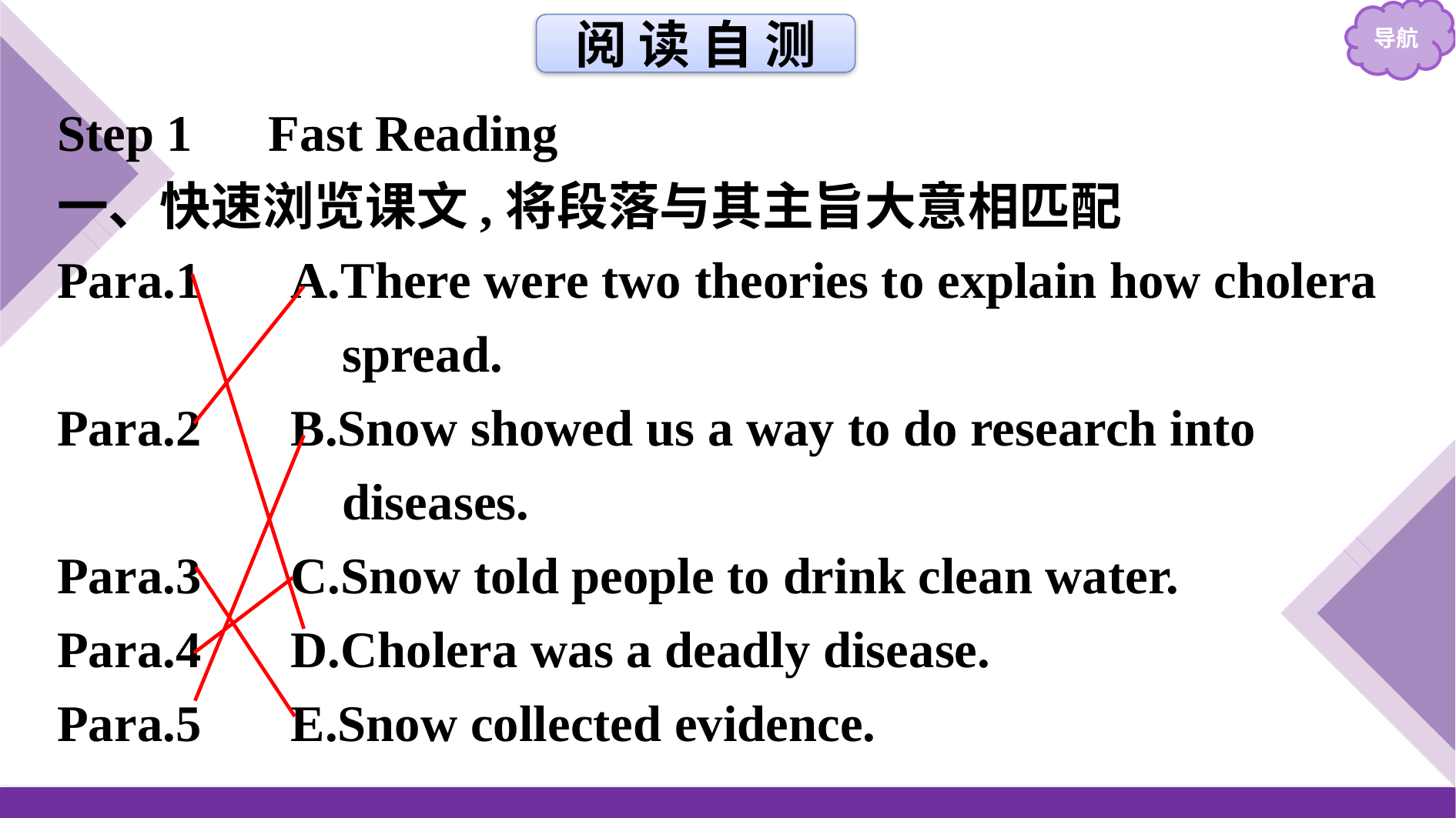

阅 读 自 测
Step 1　Fast Reading
一、快速浏览课文,将段落与其主旨大意相匹配
Para.1　	A.There were two theories to explain how cholera 		    spread.
Para.2	B.Snow showed us a way to do research into 	 		    diseases.
Para.3	C.Snow told people to drink clean water.
Para.4	D.Cholera was a deadly disease.
Para.5	E.Snow collected evidence.